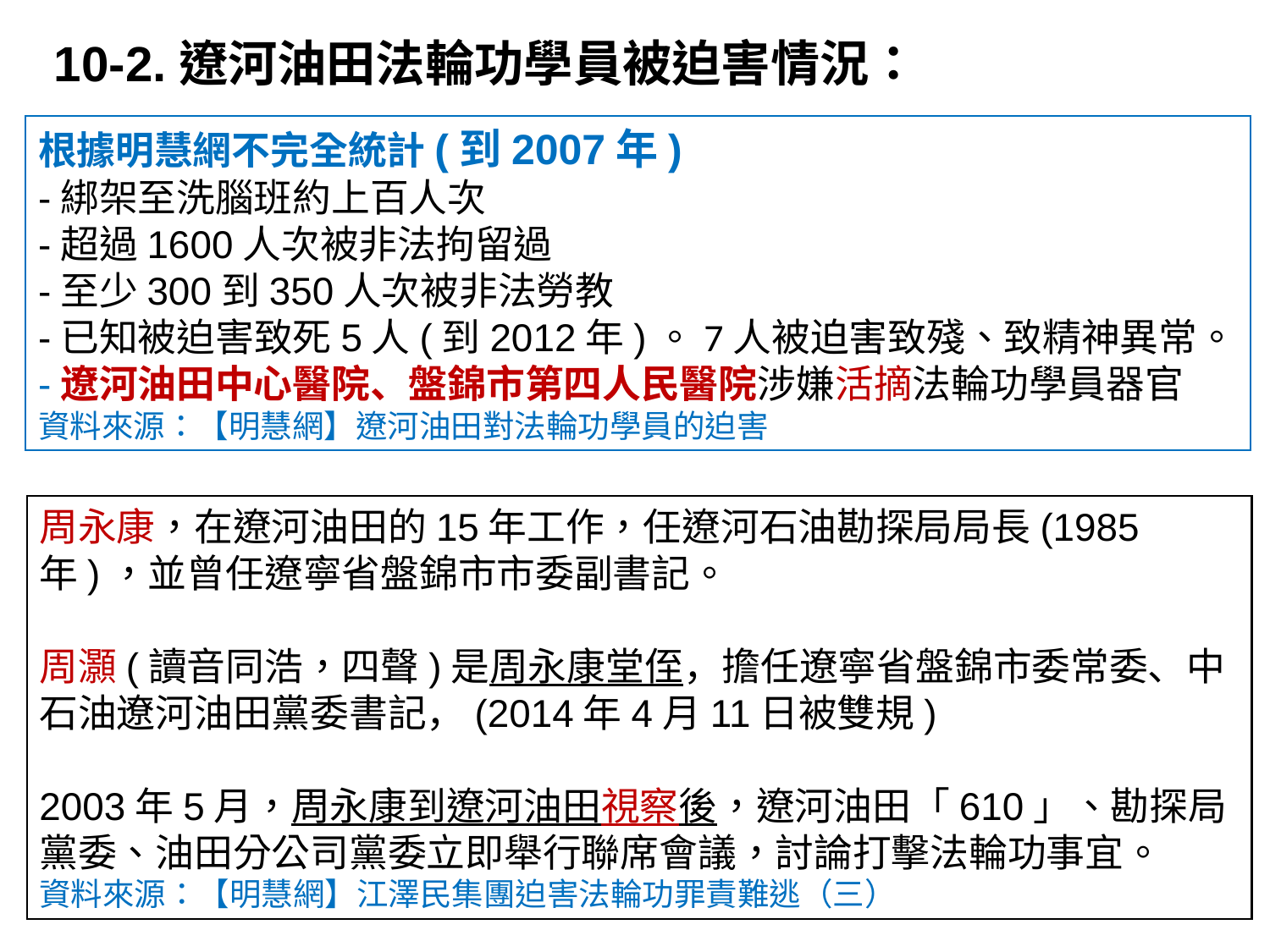

10-2.遼河油田法輪功學員被迫害情況：
根據明慧網不完全統計(到2007年)
-綁架至洗腦班約上百人次
-超過1600人次被非法拘留過
-至少300到350人次被非法勞教
-已知被迫害致死5人(到2012年)。7人被迫害致殘、致精神異常。
-遼河油田中心醫院、盤錦市第四人民醫院涉嫌活摘法輪功學員器官
資料來源：【明慧網】遼河油田對法輪功學員的迫害
周永康，在遼河油田的15年工作，任遼河石油勘探局局長(1985年)，並曾任遼寧省盤錦市市委副書記。

周灝(讀音同浩，四聲)是周永康堂侄，擔任遼寧省盤錦市委常委、中石油遼河油田黨委書記，(2014年4月11日被雙規)

2003年5月，周永康到遼河油田視察後，遼河油田「610」、勘探局黨委、油田分公司黨委立即舉行聯席會議，討論打擊法輪功事宜。
資料來源：【明慧網】江澤民集團迫害法輪功罪責難逃（三）